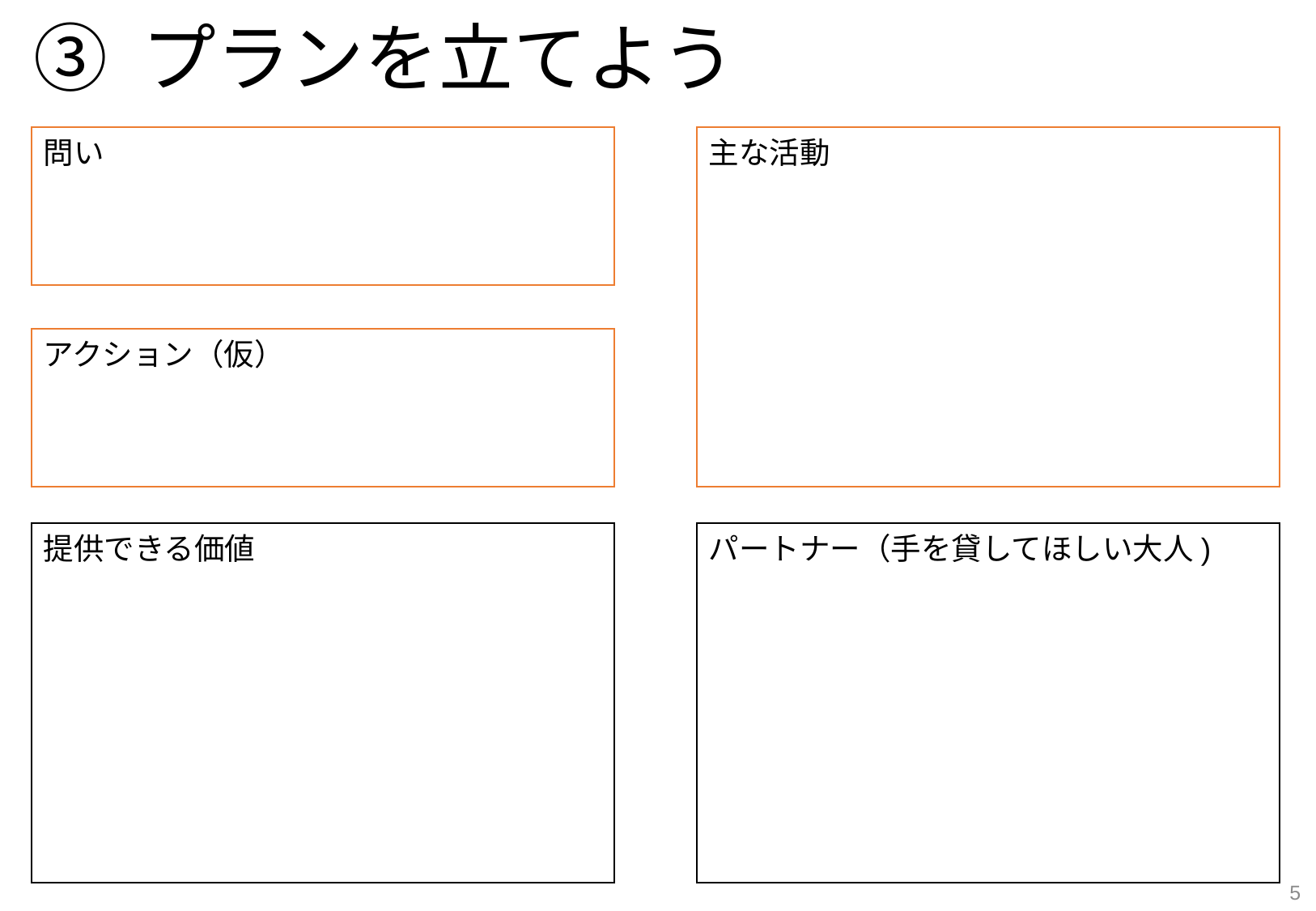

# ③ プランを立てよう
問い
主な活動
アクション（仮）
提供できる価値
パートナー（手を貸してほしい大人)
5